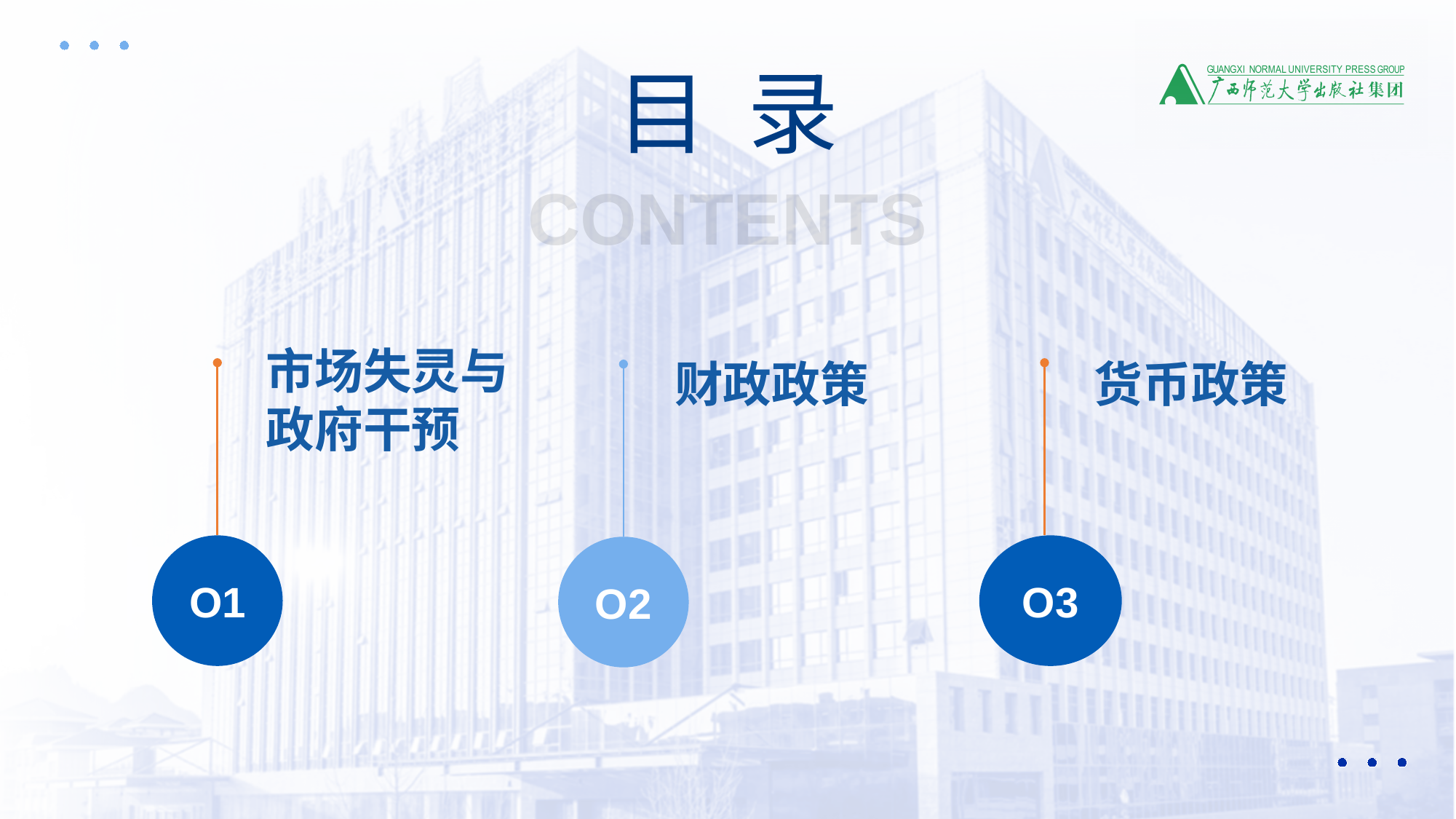

目  录
CONTENTS
市场失灵与
政府干预
财政政策
货币政策
O1
O3
O2